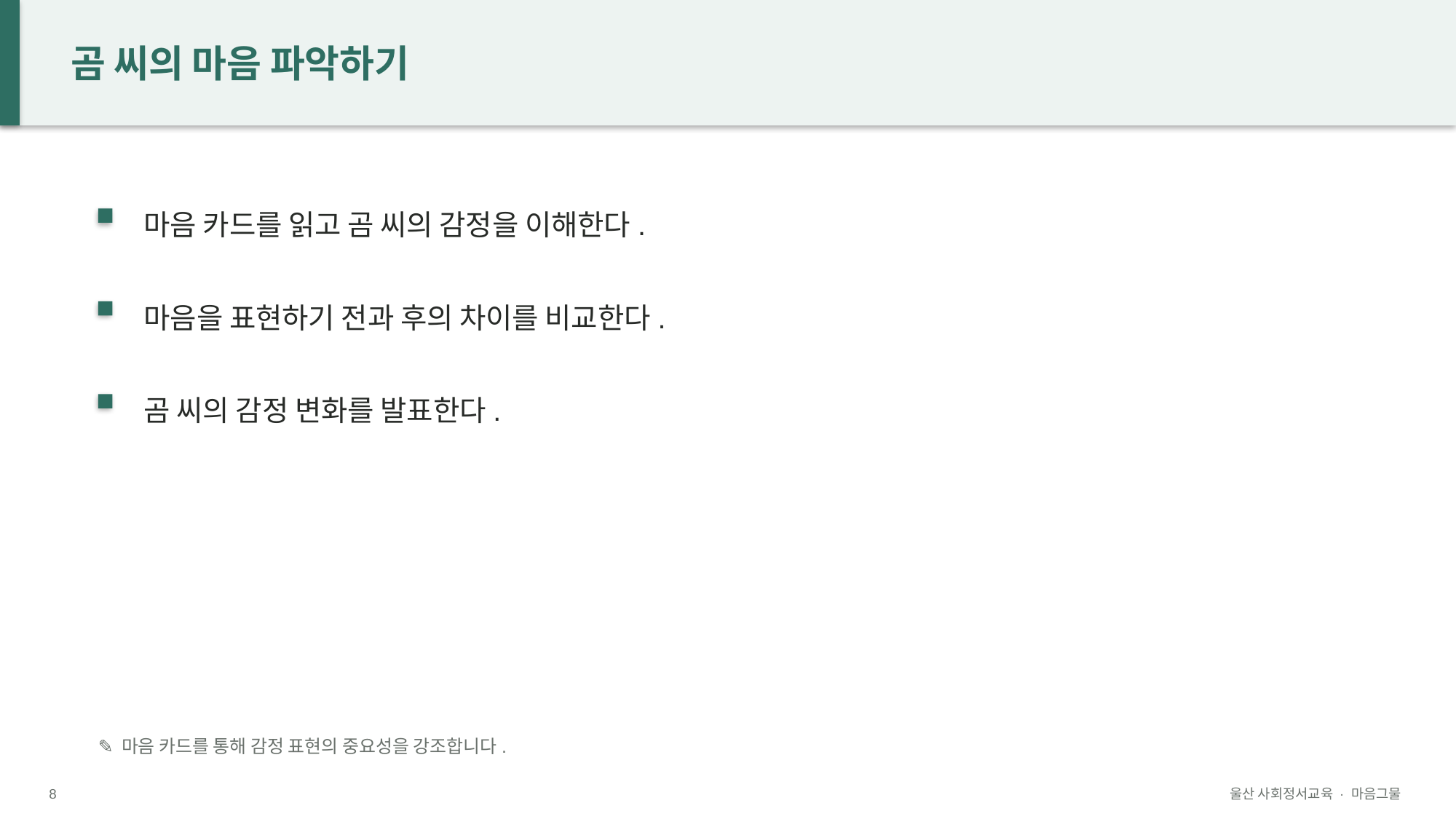

곰 씨의 마음 파악하기
마음 카드를 읽고 곰 씨의 감정을 이해한다.

마음을 표현하기 전과 후의 차이를 비교한다.

곰 씨의 감정 변화를 발표한다.

✎ 마음 카드를 통해 감정 표현의 중요성을 강조합니다.
8
울산 사회정서교육 · 마음그물